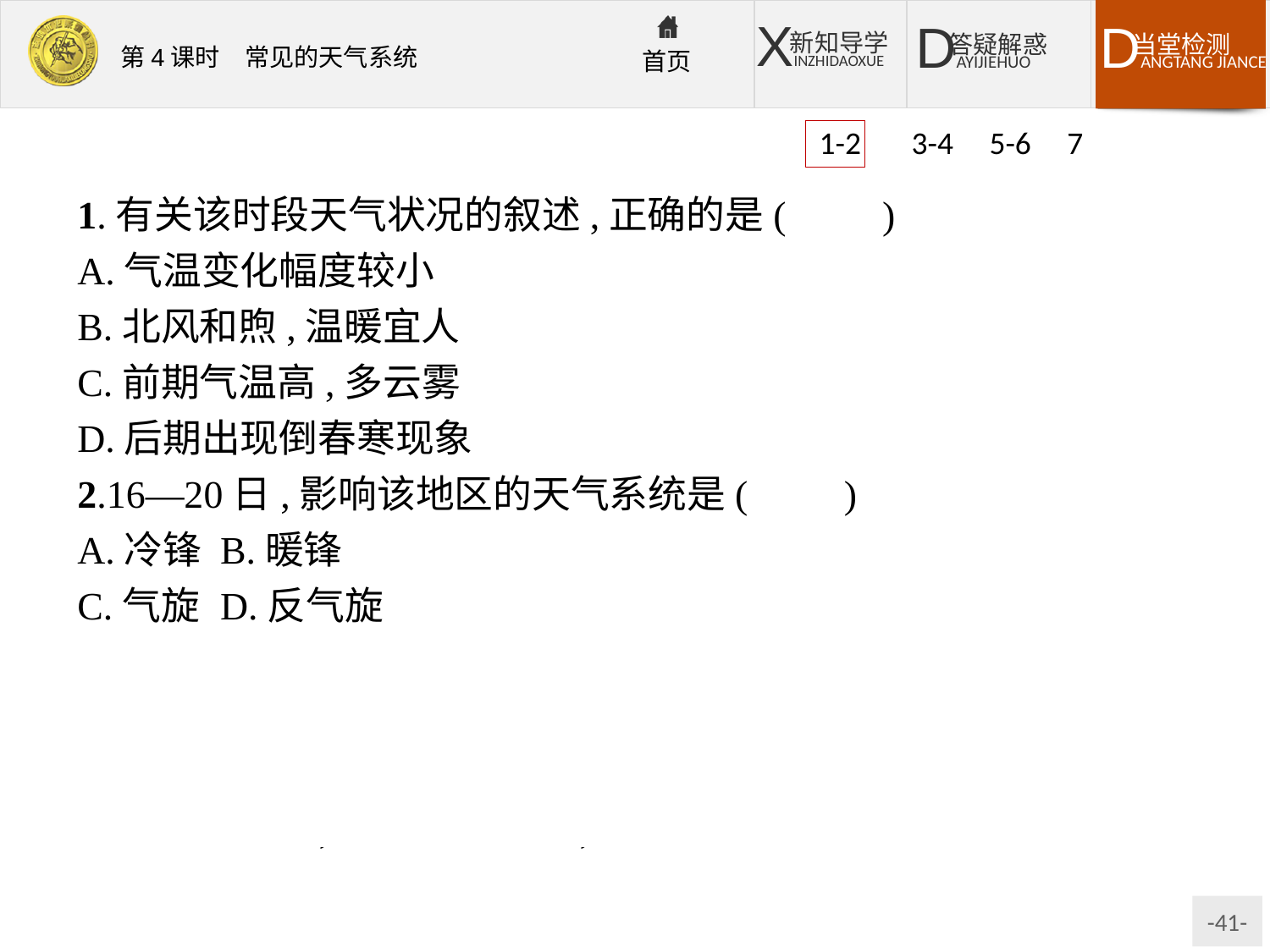

1-2       3-4     5-6     7

1.有关该时段天气状况的叙述,正确的是(　　)
A.气温变化幅度较小
B.北风和煦,温暖宜人
C.前期气温高,多云雾
D.后期出现倒春寒现象
2.16—20日,影响该地区的天气系统是(　　)
A.冷锋	B.暖锋
C.气旋	D.反气旋
解析:第1题,读图可知,该地后期,气温较低,尤其是18日最低气温在0 ℃以下,出现倒春寒天气;前期天气晴朗,气温前后变化较大,北风从高纬吹来气温较低。第2题,该地受该天气系统影响出现阴雨天气,并且气温降低,说明该天气系统为冷锋。
答案:1.D　2.A